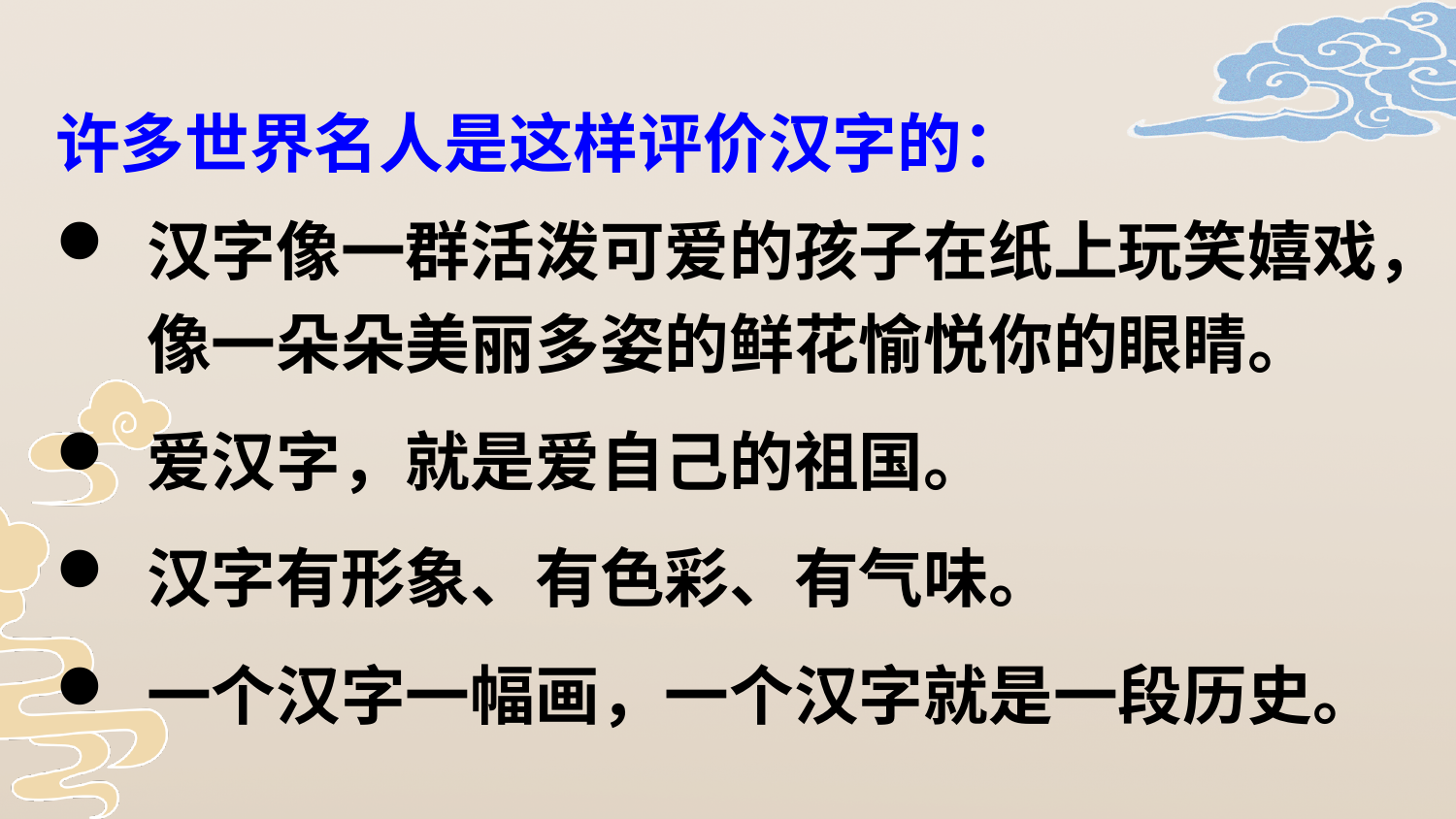

许多世界名人是这样评价汉字的：
汉字像一群活泼可爱的孩子在纸上玩笑嬉戏，像一朵朵美丽多姿的鲜花愉悦你的眼睛。
爱汉字，就是爱自己的祖国。
汉字有形象、有色彩、有气味。
一个汉字一幅画，一个汉字就是一段历史。